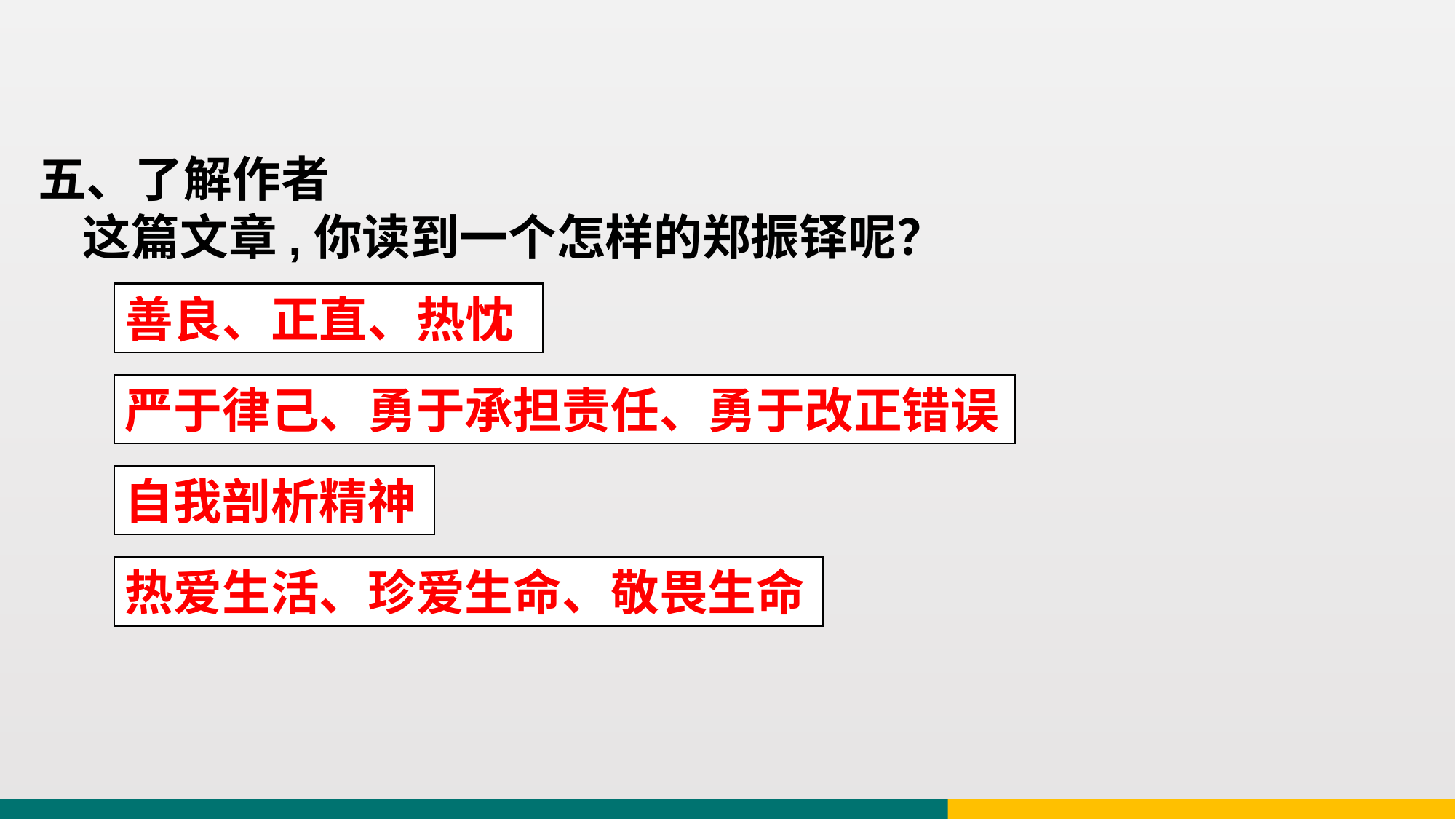

五、了解作者
   这篇文章,你读到一个怎样的郑振铎呢？
善良、正直、热忱
严于律己、勇于承担责任、勇于改正错误
自我剖析精神
热爱生活、珍爱生命、敬畏生命